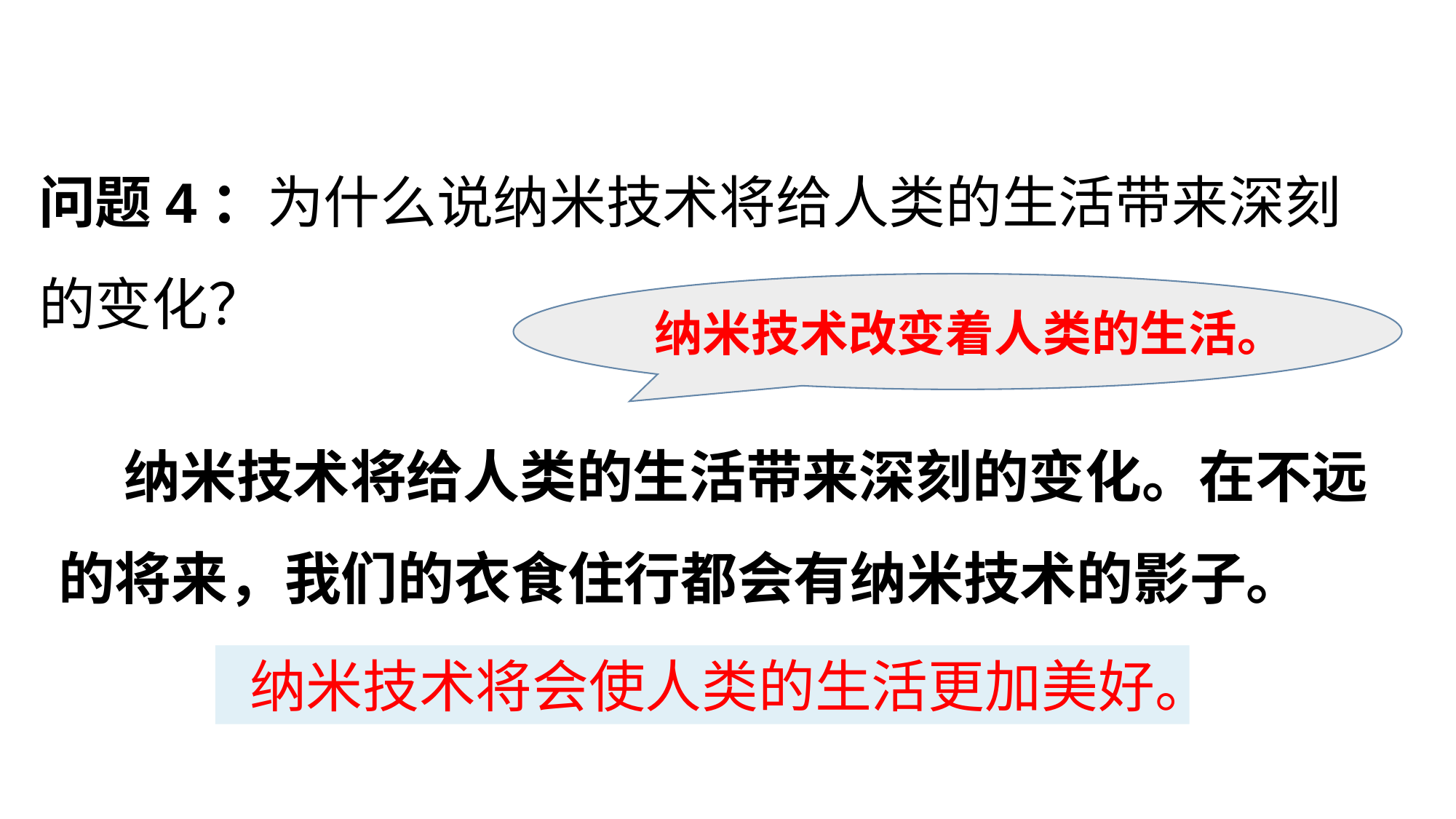

问题4：为什么说纳米技术将给人类的生活带来深刻的变化？
纳米技术改变着人类的生活。
    纳米技术将给人类的生活带来深刻的变化。在不远的将来，我们的衣食住行都会有纳米技术的影子。
纳米技术将会使人类的生活更加美好。